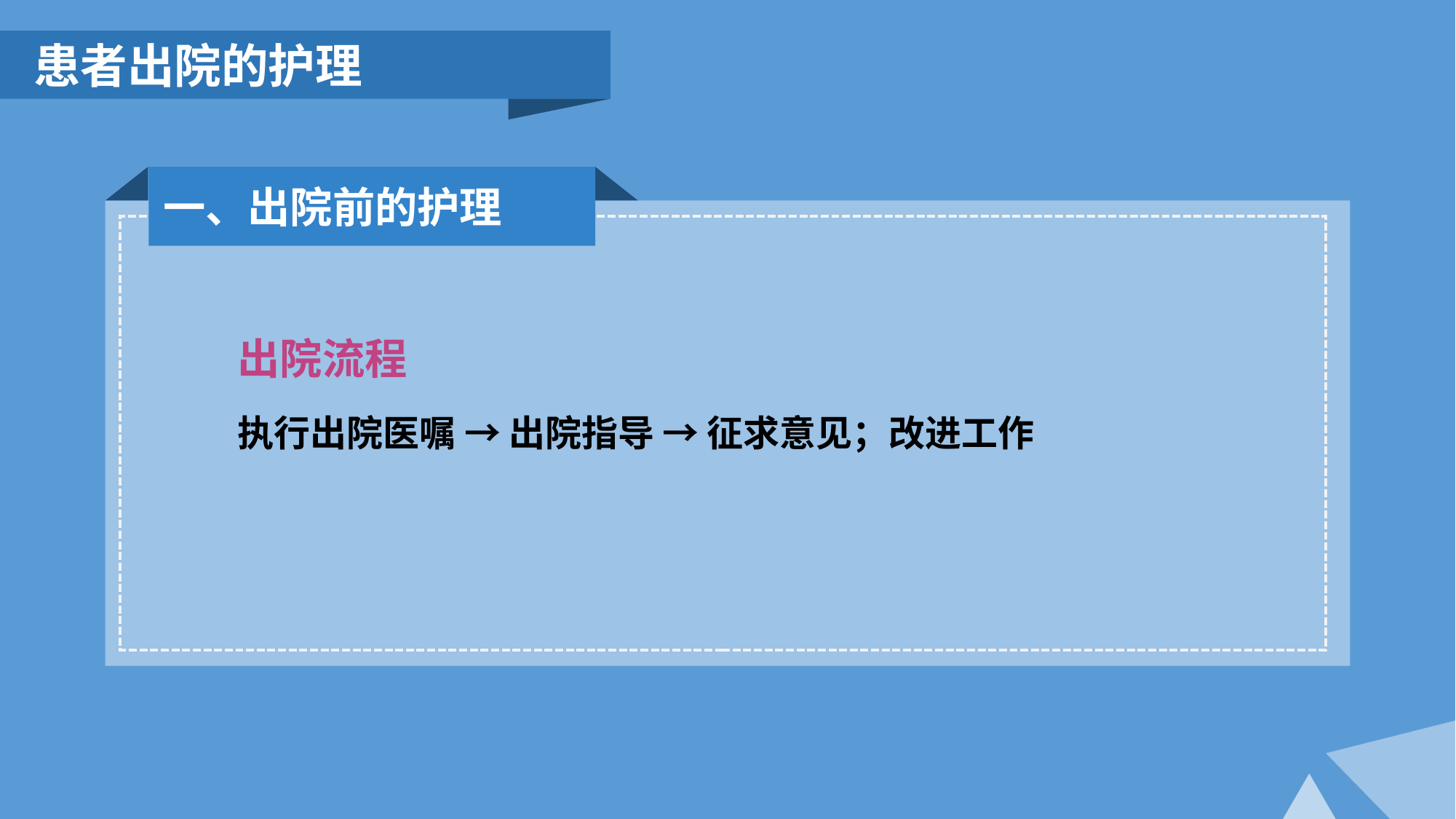

患者出院的护理

一、出院前的护理

出院流程
执行出院医嘱 → 出院指导 → 征求意见；改进工作